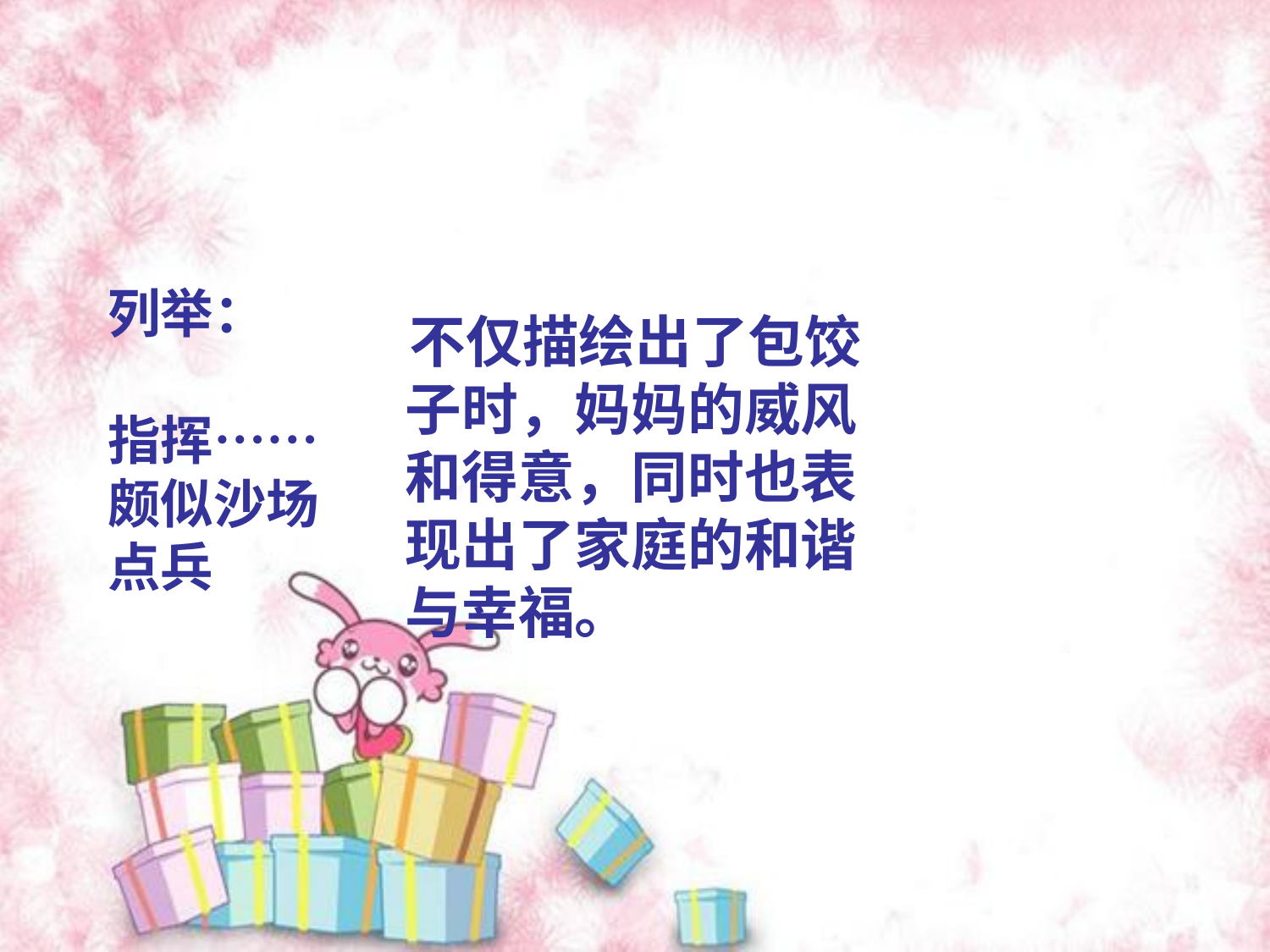

# 列举： 指挥……颇似沙场点兵

   不仅描绘出了包饺子时，妈妈的威风和得意，同时也表现出了家庭的和谐与幸福。